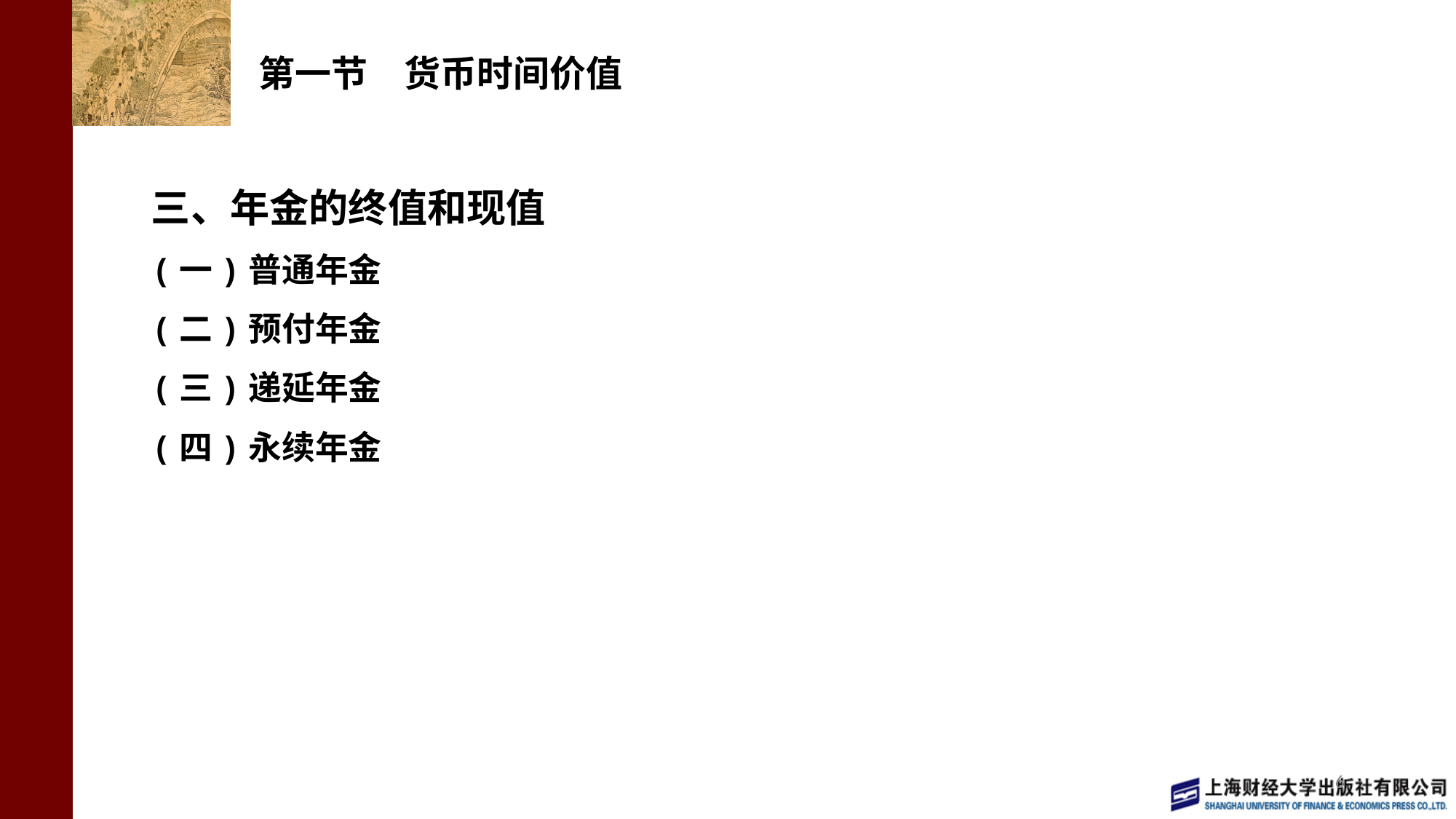

# 第一节　货币时间价值
三、年金的终值和现值
(一)普通年金
(二)预付年金
(三)递延年金
(四)永续年金

6